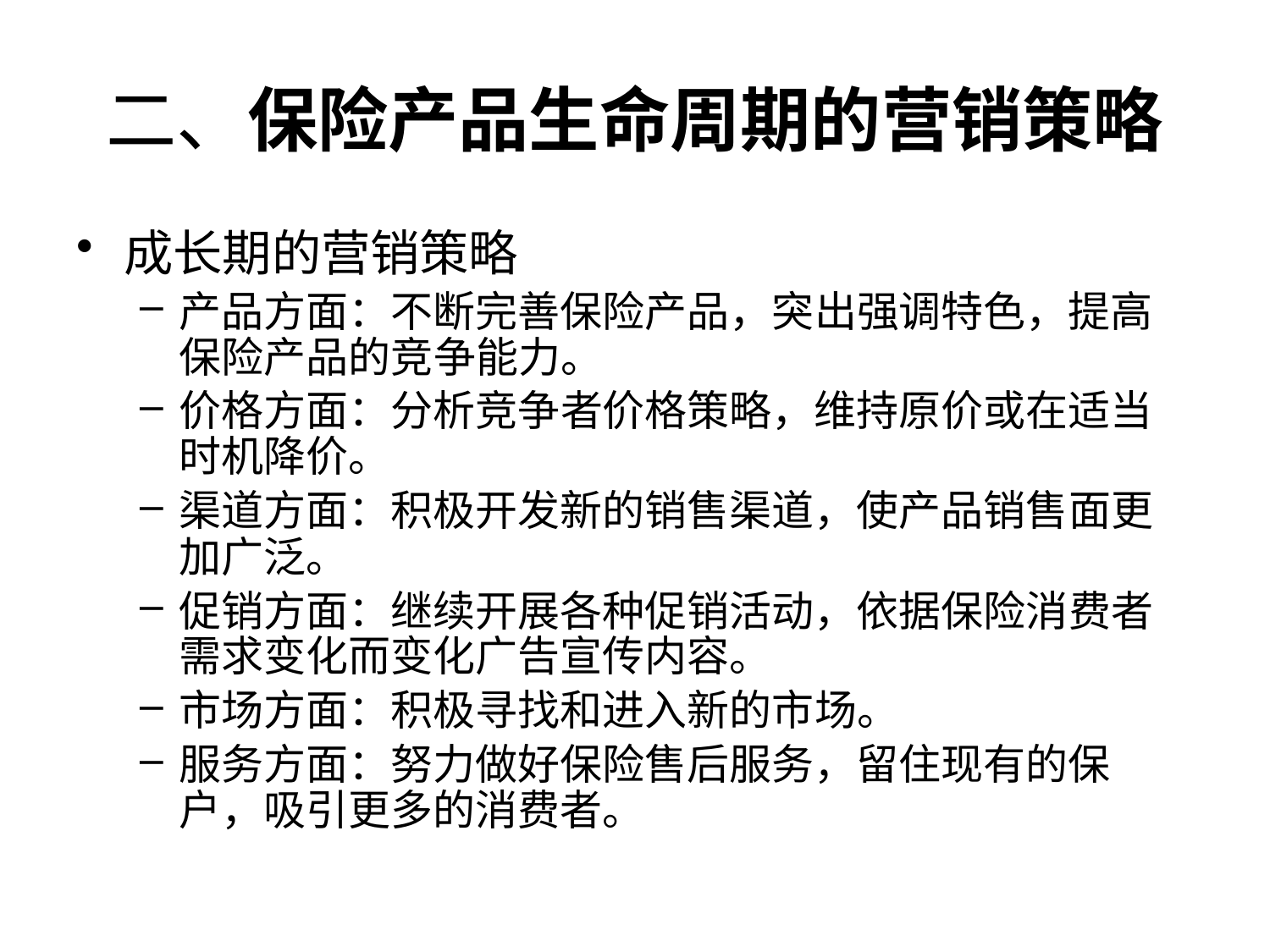

# 二、保险产品生命周期的营销策略
成长期的营销策略
产品方面：不断完善保险产品，突出强调特色，提高保险产品的竞争能力。
价格方面：分析竞争者价格策略，维持原价或在适当时机降价。
渠道方面：积极开发新的销售渠道，使产品销售面更加广泛。
促销方面：继续开展各种促销活动，依据保险消费者需求变化而变化广告宣传内容。
市场方面：积极寻找和进入新的市场。
服务方面：努力做好保险售后服务，留住现有的保户，吸引更多的消费者。